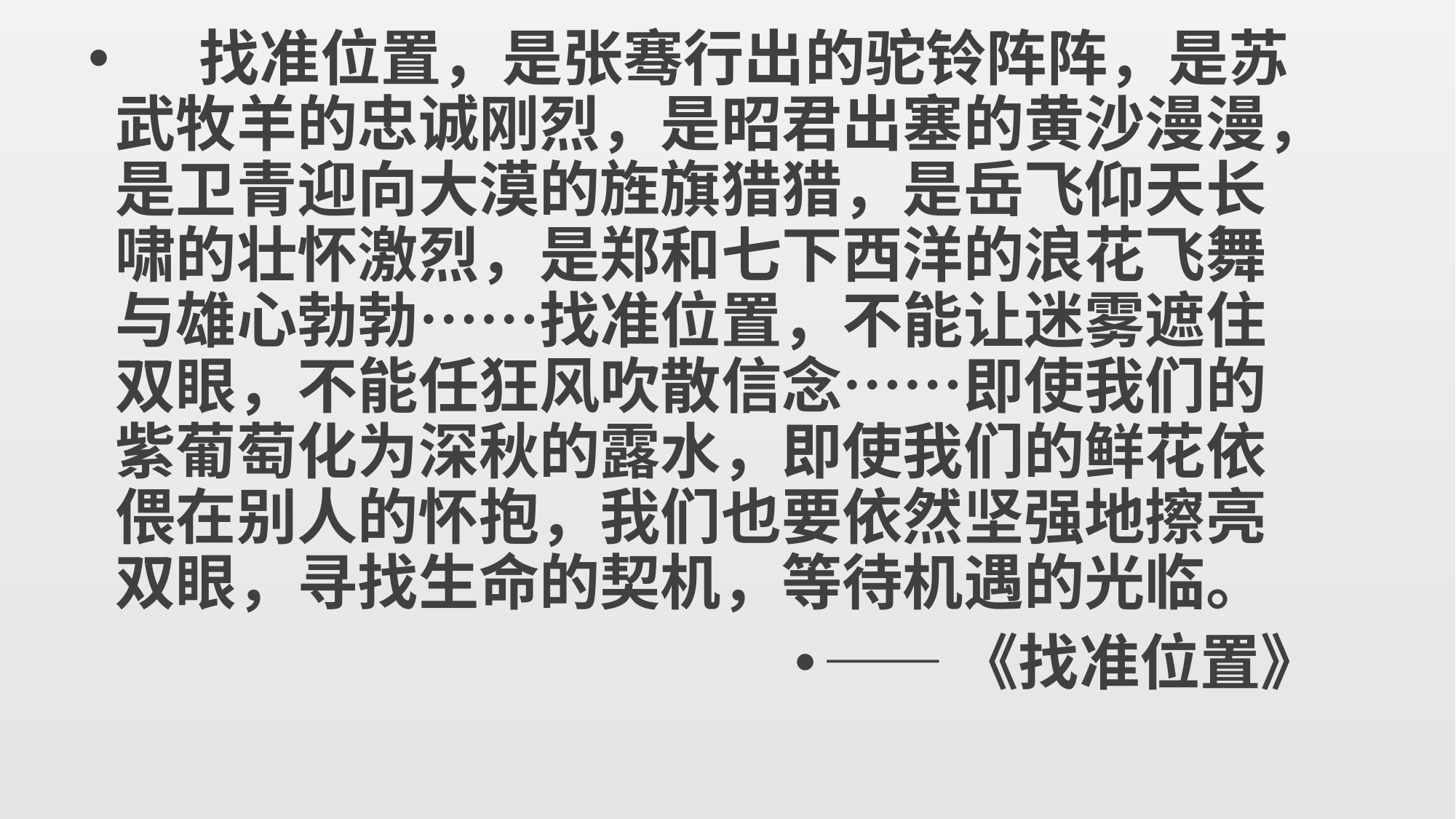

找准位置，是张骞行出的驼铃阵阵，是苏武牧羊的忠诚刚烈，是昭君出塞的黄沙漫漫，是卫青迎向大漠的旌旗猎猎，是岳飞仰天长啸的壮怀激烈，是郑和七下西洋的浪花飞舞与雄心勃勃……找准位置，不能让迷雾遮住双眼，不能任狂风吹散信念……即使我们的紫葡萄化为深秋的露水，即使我们的鲜花依偎在别人的怀抱，我们也要依然坚强地擦亮双眼，寻找生命的契机，等待机遇的光临。
——《找准位置》